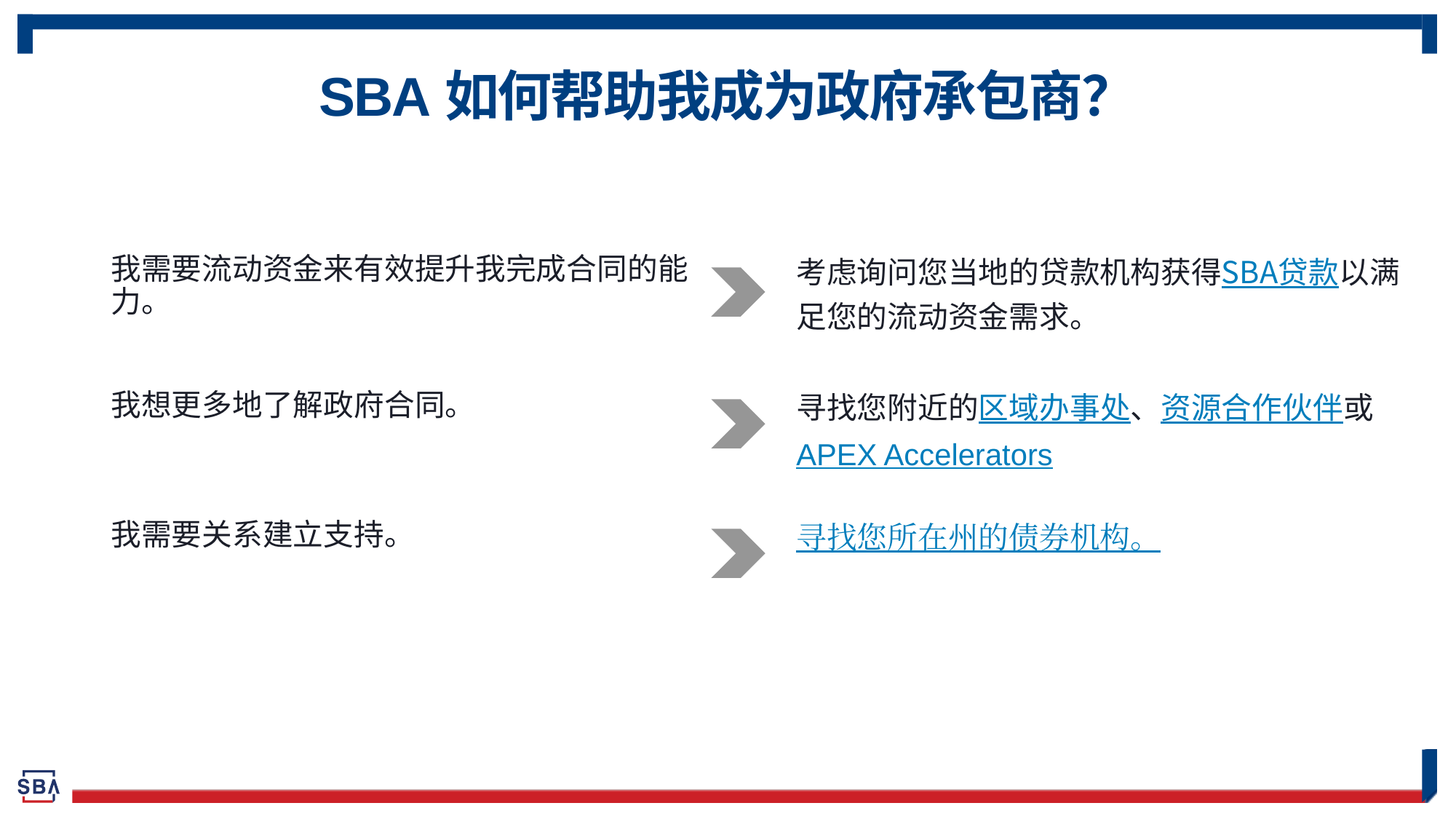

# SBA如何帮助我成为政府承包商？
我需要流动资金来有效提升我完成合同的能力。
考虑询问您当地的贷款机构获得SBA贷款以满足您的流动资金需求。

我想更多地了解政府合同。
寻找您附近的区域办事处、资源合作伙伴或APEX Accelerators

我需要关系建立支持。
寻找您所在州的债券机构。